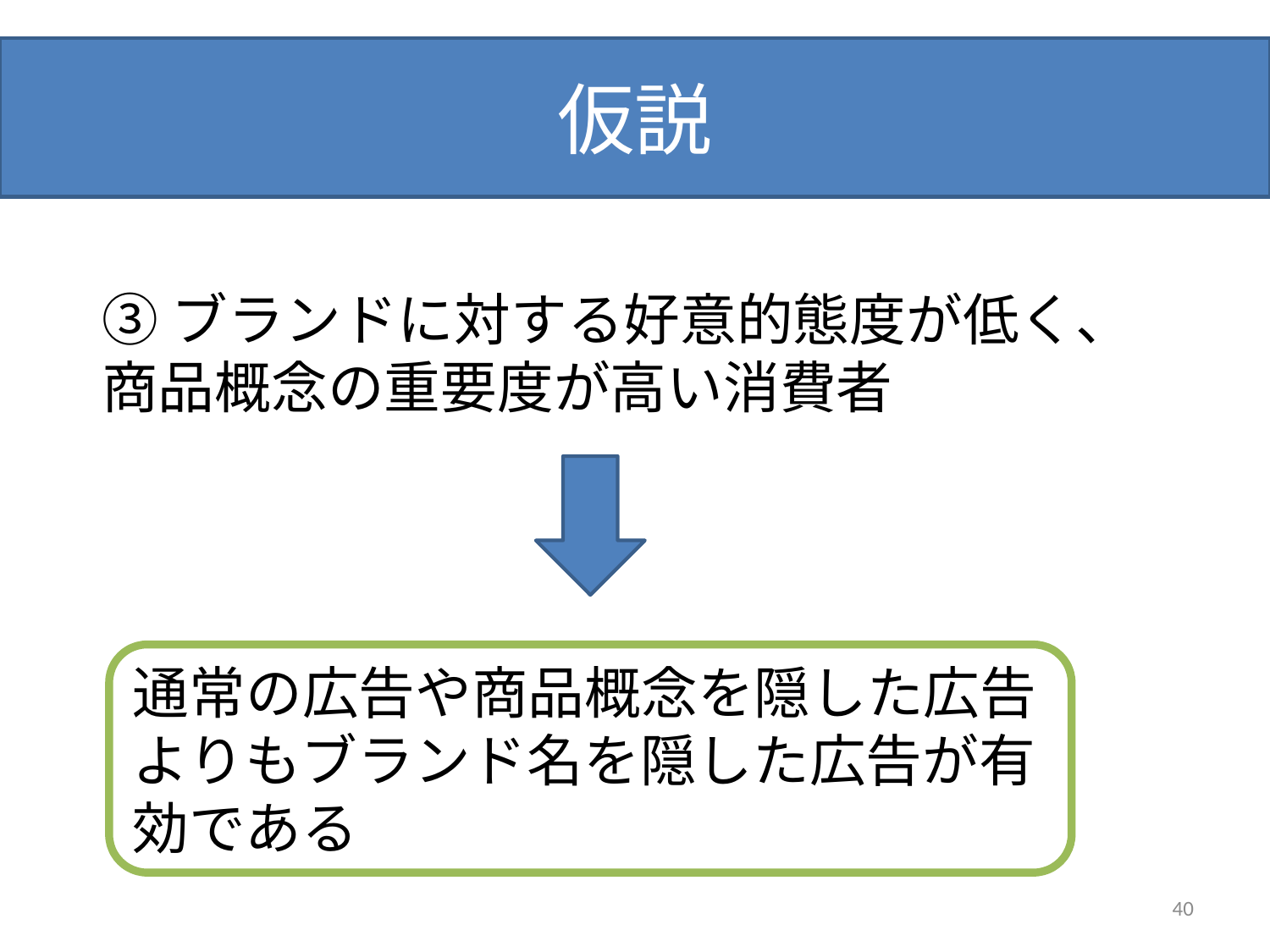

# 仮説
③ブランドに対する好意的態度が低く、
商品概念の重要度が高い消費者

通常の広告や商品概念を隠した広告よりもブランド名を隠した広告が有効である
40